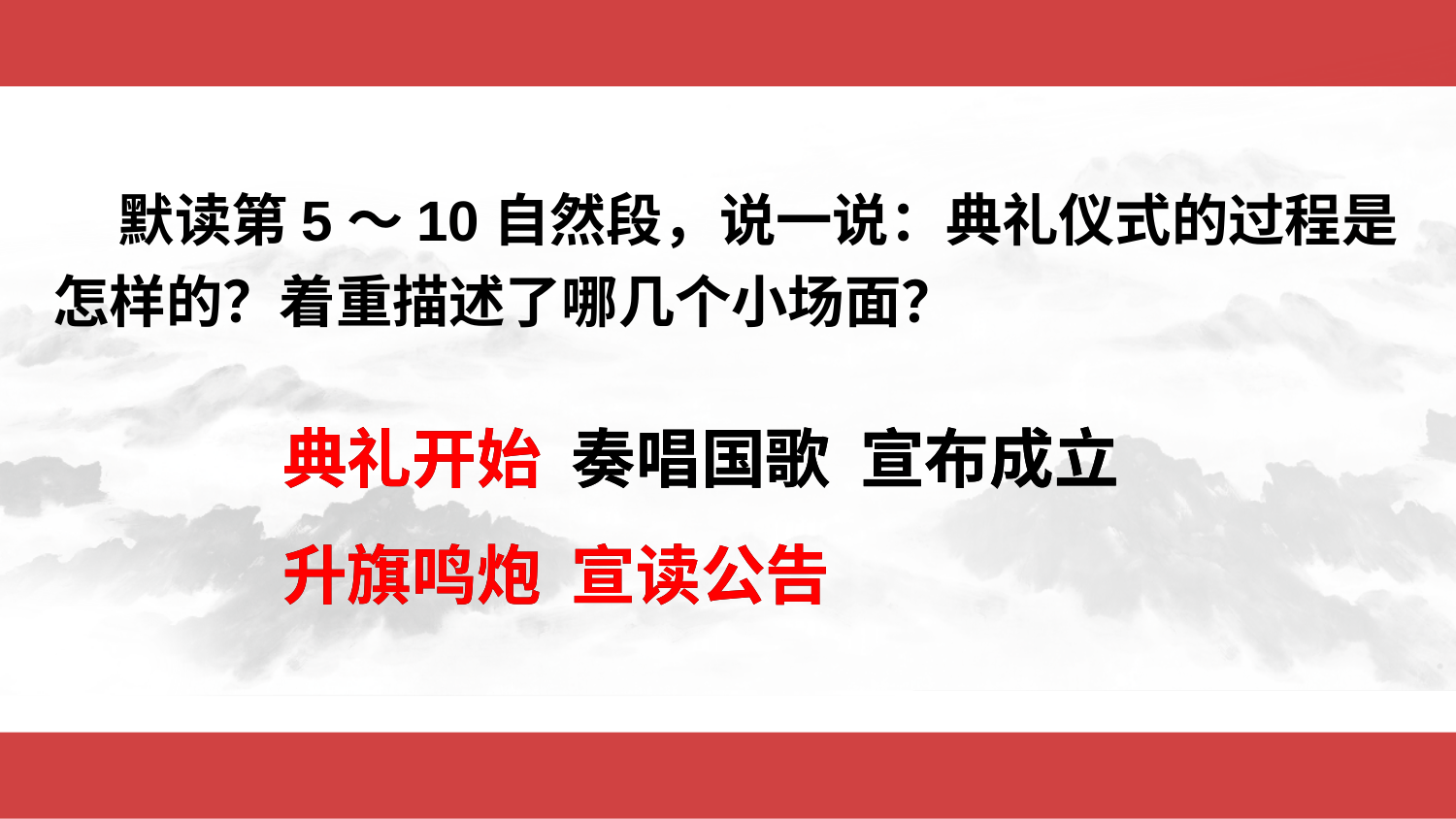

默读第5～10自然段，说一说：典礼仪式的过程是怎样的？着重描述了哪几个小场面？
典礼开始  奏唱国歌  宣布成立  升旗鸣炮  宣读公告
典礼开始  奏唱国歌  宣布成立  升旗鸣炮  宣读公告